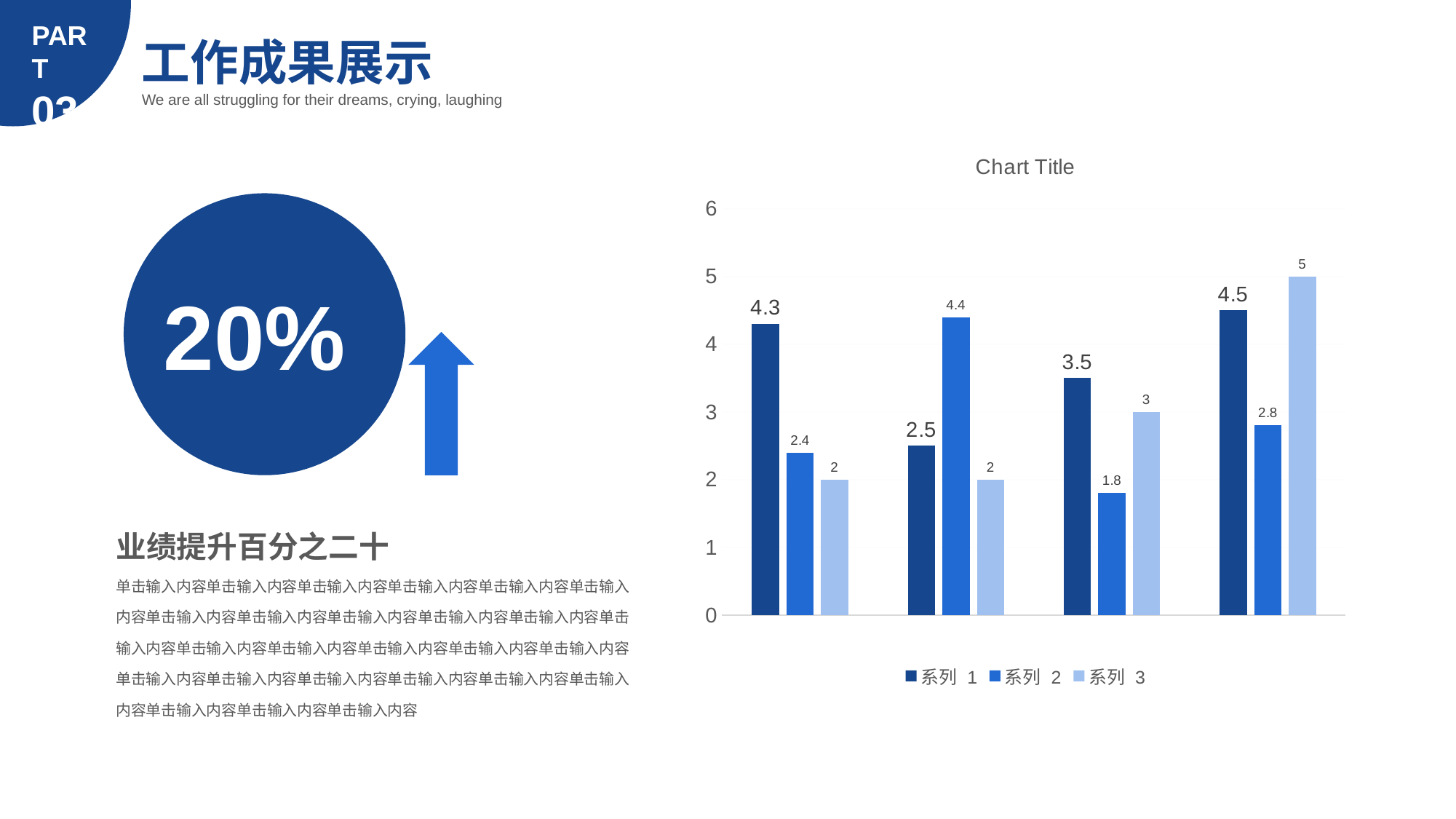

PART
03
工作成果展示
We are all struggling for their dreams, crying, laughing

### Chart:

| Category | 系列 1 | 系列 2 | 系列 3 |
|---|---|---|---|
| 类别1 | 4.3 | 2.4 | 2.0 |
| 类别2 | 2.5 | 4.4 | 2.0 |
| 类别3 | 3.5 | 1.8 | 3.0 |
| 类别4 | 4.5 | 2.8 | 5.0 |
20%

业绩提升百分之二十
单击输入内容单击输入内容单击输入内容单击输入内容单击输入内容单击输入内容单击输入内容单击输入内容单击输入内容单击输入内容单击输入内容单击输入内容单击输入内容单击输入内容单击输入内容单击输入内容单击输入内容单击输入内容单击输入内容单击输入内容单击输入内容单击输入内容单击输入内容单击输入内容单击输入内容单击输入内容